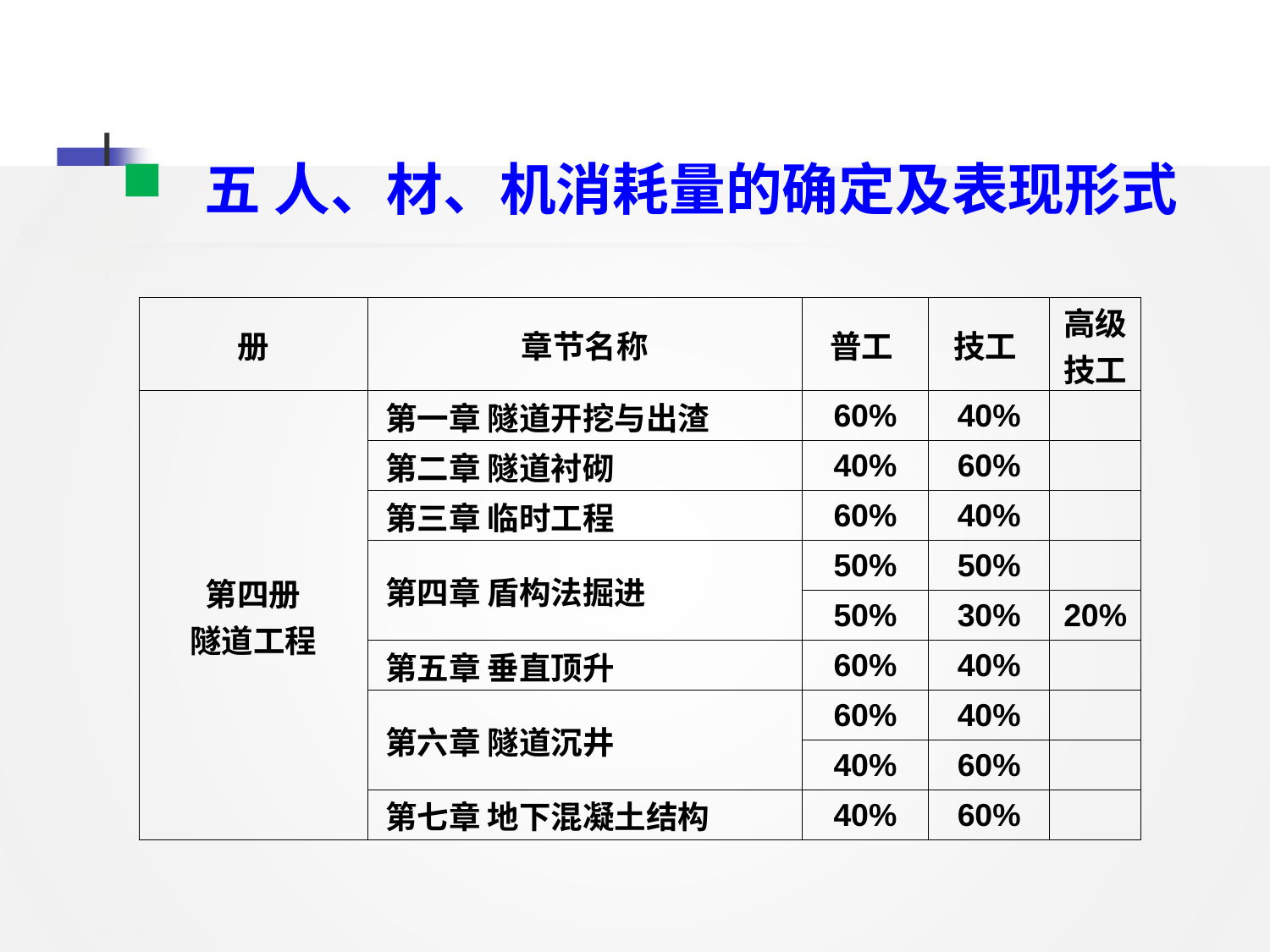

五 人、材、机消耗量的确定及表现形式
| 册 | 章节名称 | 普工 | 技工 | 高级技工 |
| --- | --- | --- | --- | --- |
| 第四册 隧道工程 | 第一章 隧道开挖与出渣 | 60% | 40% |  |
|  | 第二章 隧道衬砌 | 40% | 60% |  |
|  | 第三章 临时工程 | 60% | 40% |  |
|  | 第四章 盾构法掘进 | 50% | 50% |  |
|  |  | 50% | 30% | 20% |
|  | 第五章 垂直顶升 | 60% | 40% |  |
|  | 第六章 隧道沉井 | 60% | 40% |  |
|  |  | 40% | 60% |  |
|  | 第七章 地下混凝土结构 | 40% | 60% |  |